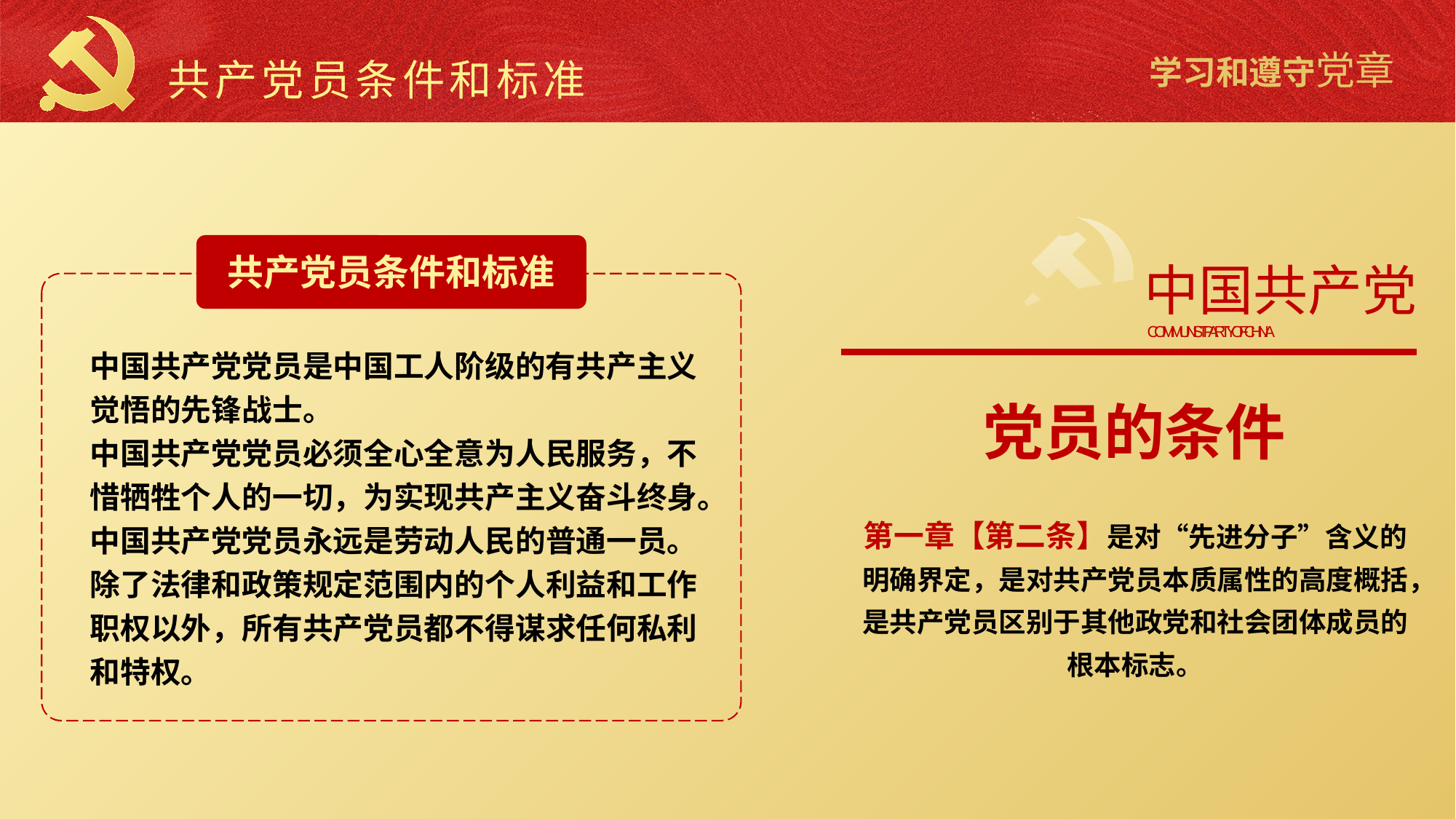

共产党员条件和标准

中国共产党
COMMUNIST PARTY OF CHINA

共产党员条件和标准

中国共产党党员是中国工人阶级的有共产主义觉悟的先锋战士。
中国共产党党员必须全心全意为人民服务，不惜牺牲个人的一切，为实现共产主义奋斗终身。
中国共产党党员永远是劳动人民的普通一员。除了法律和政策规定范围内的个人利益和工作职权以外，所有共产党员都不得谋求任何私利和特权。
党员的条件
第一章【第二条】是对“先进分子”含义的明确界定，是对共产党员本质属性的高度概括，是共产党员区别于其他政党和社会团体成员的根本标志。